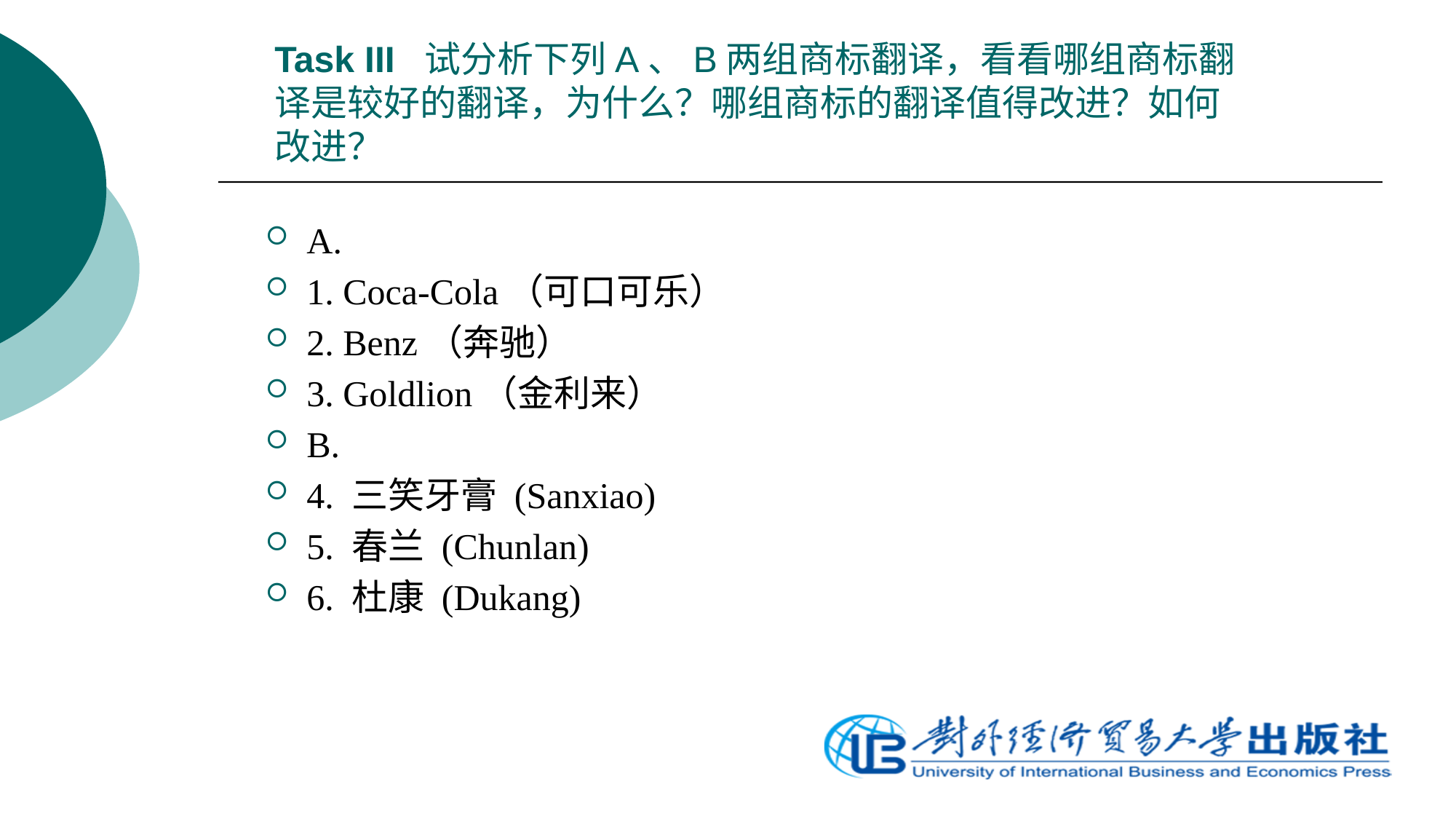

# Task III  试分析下列A、B两组商标翻译，看看哪组商标翻译是较好的翻译，为什么？哪组商标的翻译值得改进？如何改进？
A.
1. Coca-Cola（可口可乐）
2. Benz（奔驰）
3. Goldlion（金利来）
B.
4. 三笑牙膏 (Sanxiao)
5. 春兰 (Chunlan)
6. 杜康 (Dukang)